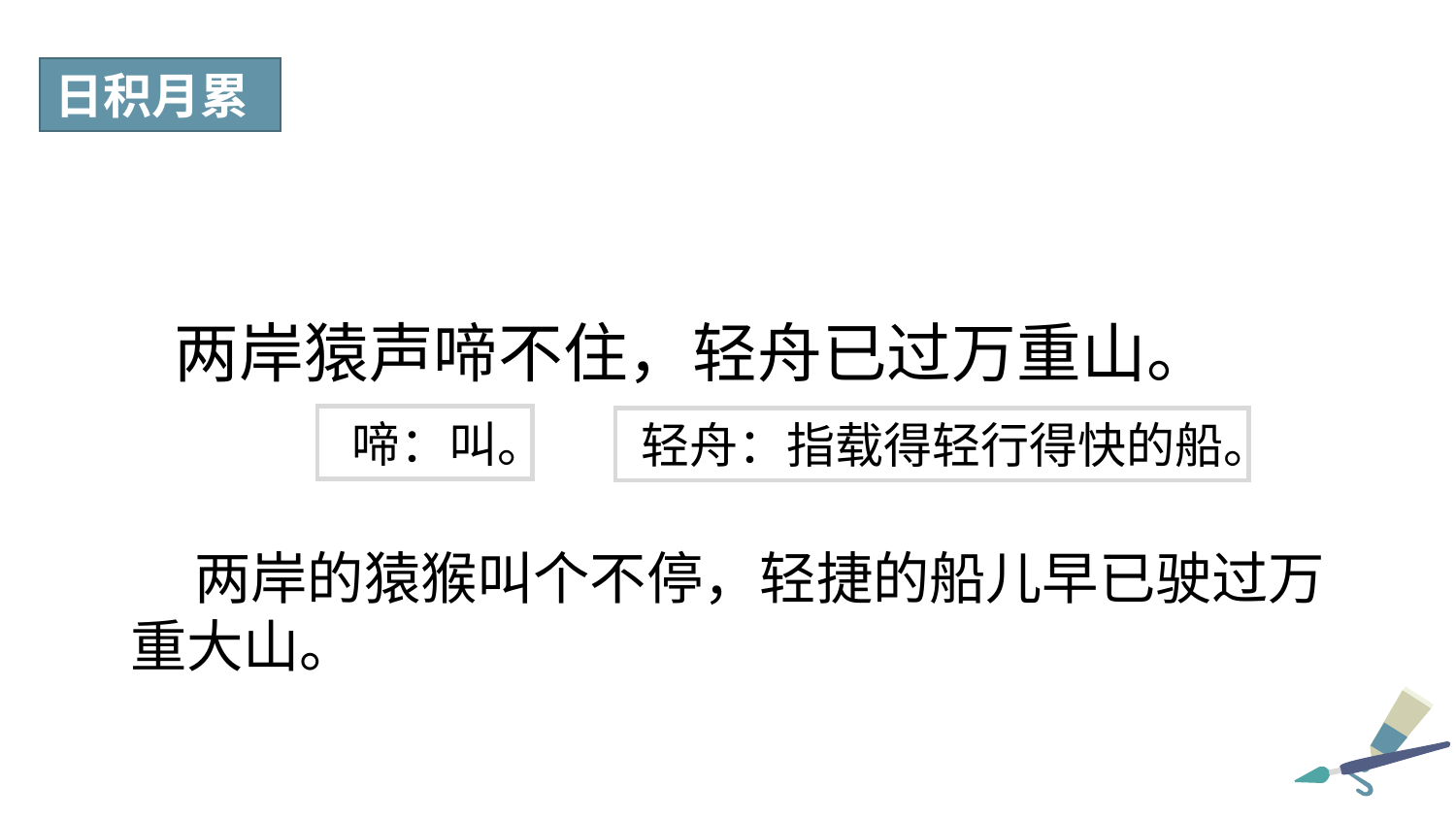

日积月累

两岸猿声啼不住，轻舟已过万重山。
啼：叫。
轻舟：指载得轻行得快的船。
    两岸的猿猴叫个不停，轻捷的船儿早已驶过万重大山。